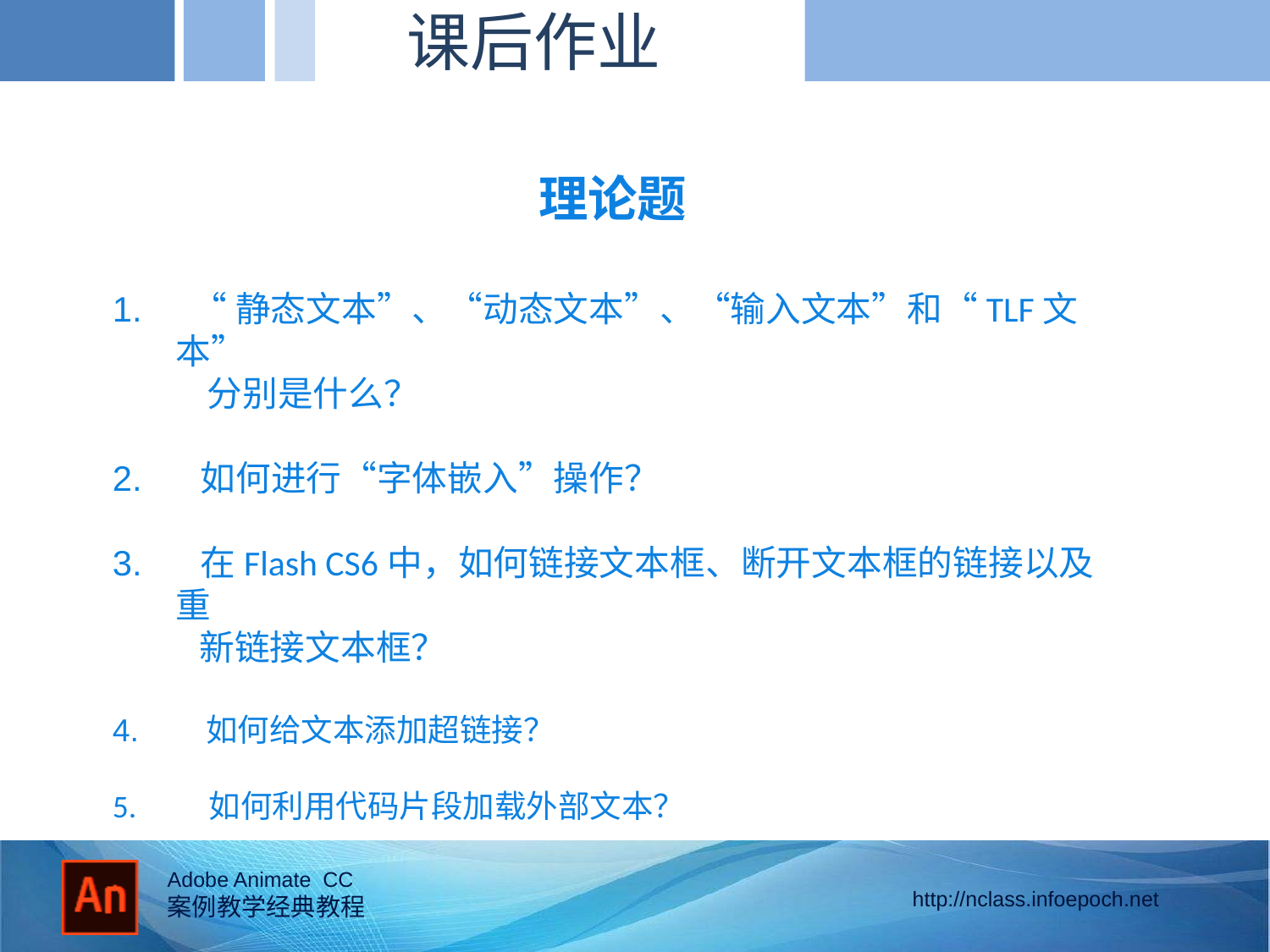

课后作业
的径向
理论题

  “静态文本”、“动态文本”、“输入文本”和“TLF文本”
           分别是什么？

  如何进行“字体嵌入”操作？

  在Flash CS6中，如何链接文本框、断开文本框的链接以及重
          新链接文本框？

     如何给文本添加超链接？

5.         如何利用代码片段加载外部文本？